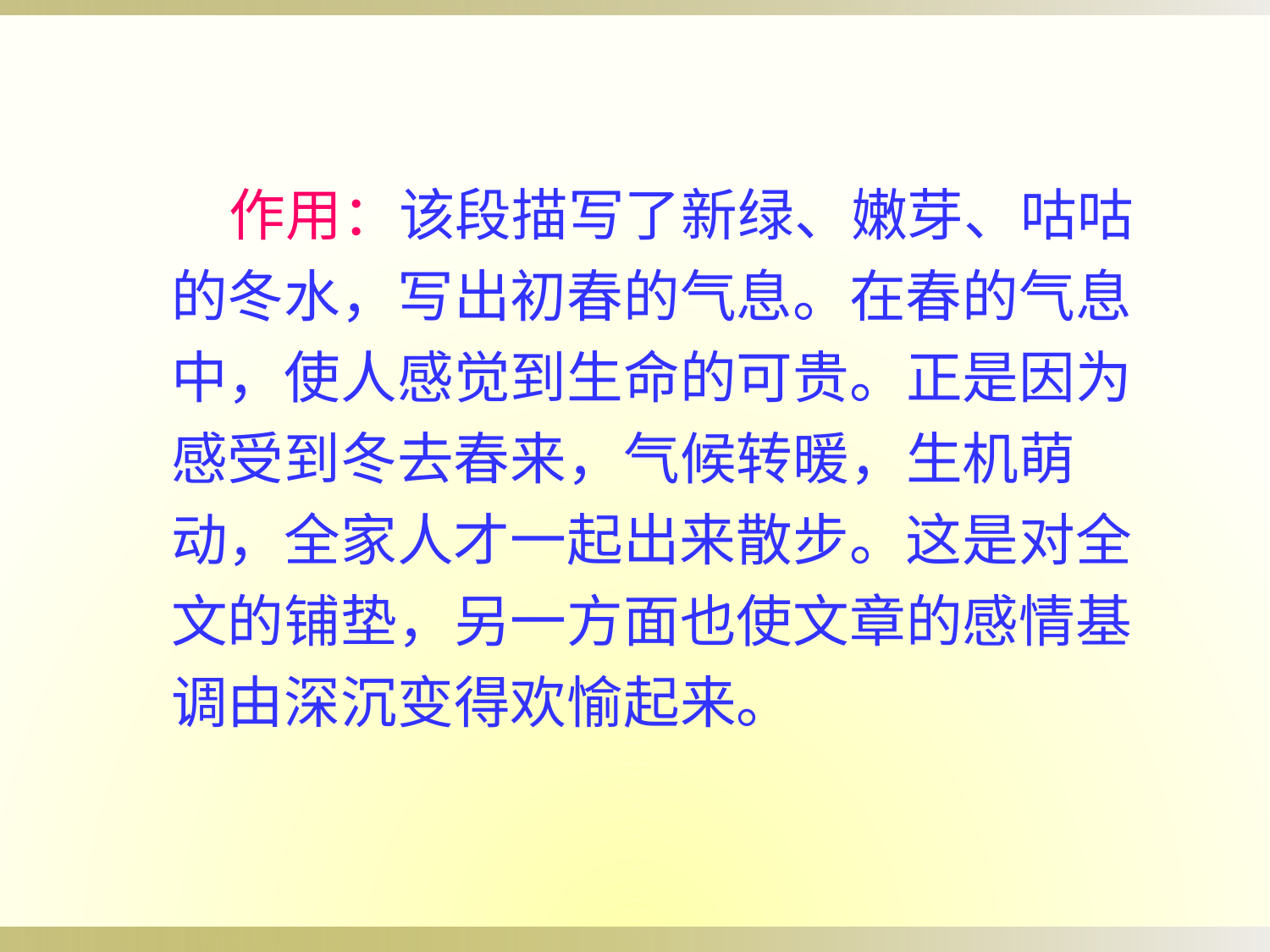

作用：该段描写了新绿、嫩芽、咕咕的冬水，写出初春的气息。在春的气息中，使人感觉到生命的可贵。正是因为感受到冬去春来，气候转暖，生机萌动，全家人才一起出来散步。这是对全文的铺垫，另一方面也使文章的感情基调由深沉变得欢愉起来。